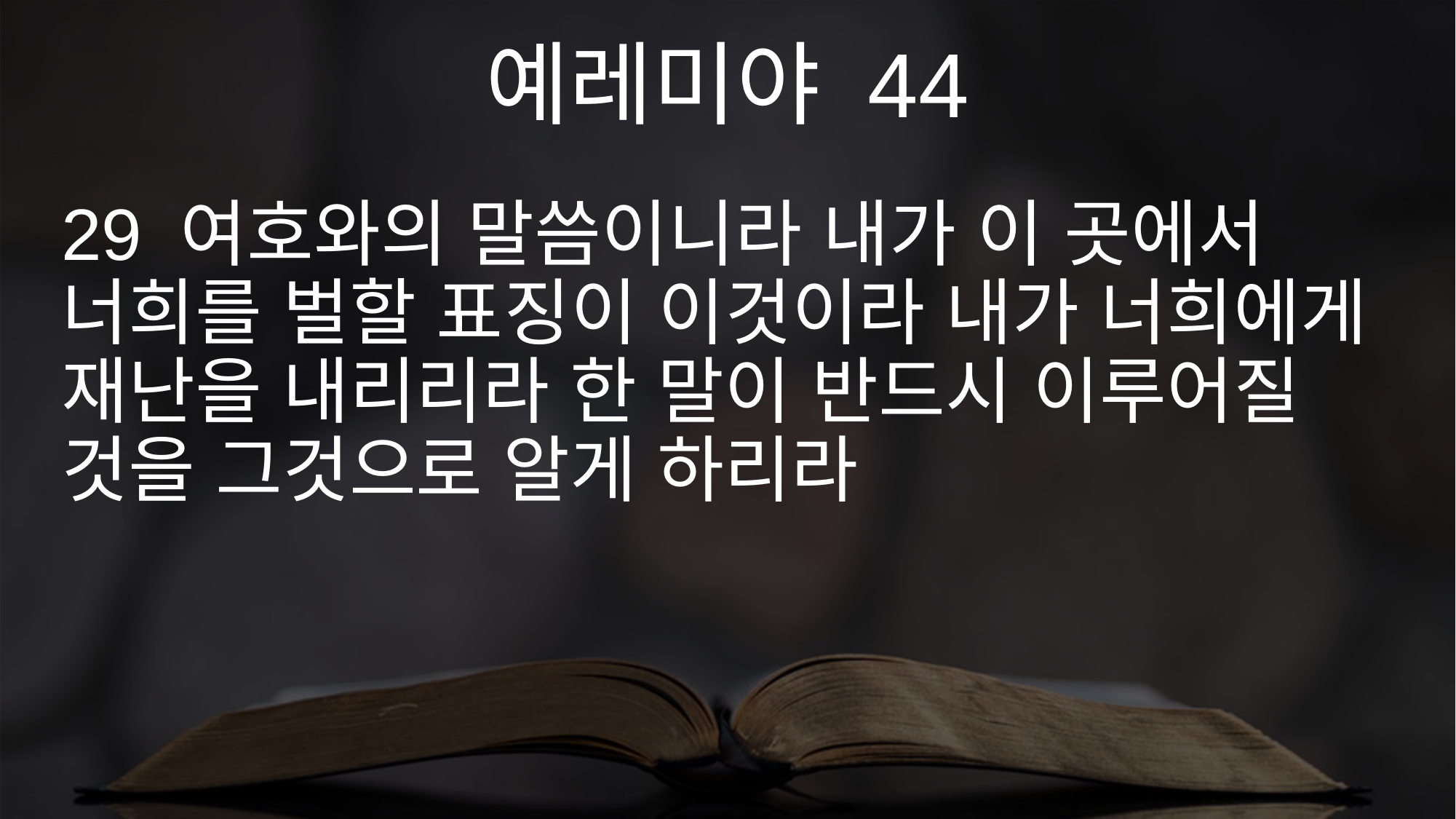

예레미야 44
29 여호와의 말씀이니라 내가 이 곳에서 너희를 벌할 표징이 이것이라 내가 너희에게 재난을 내리리라 한 말이 반드시 이루어질 것을 그것으로 알게 하리라